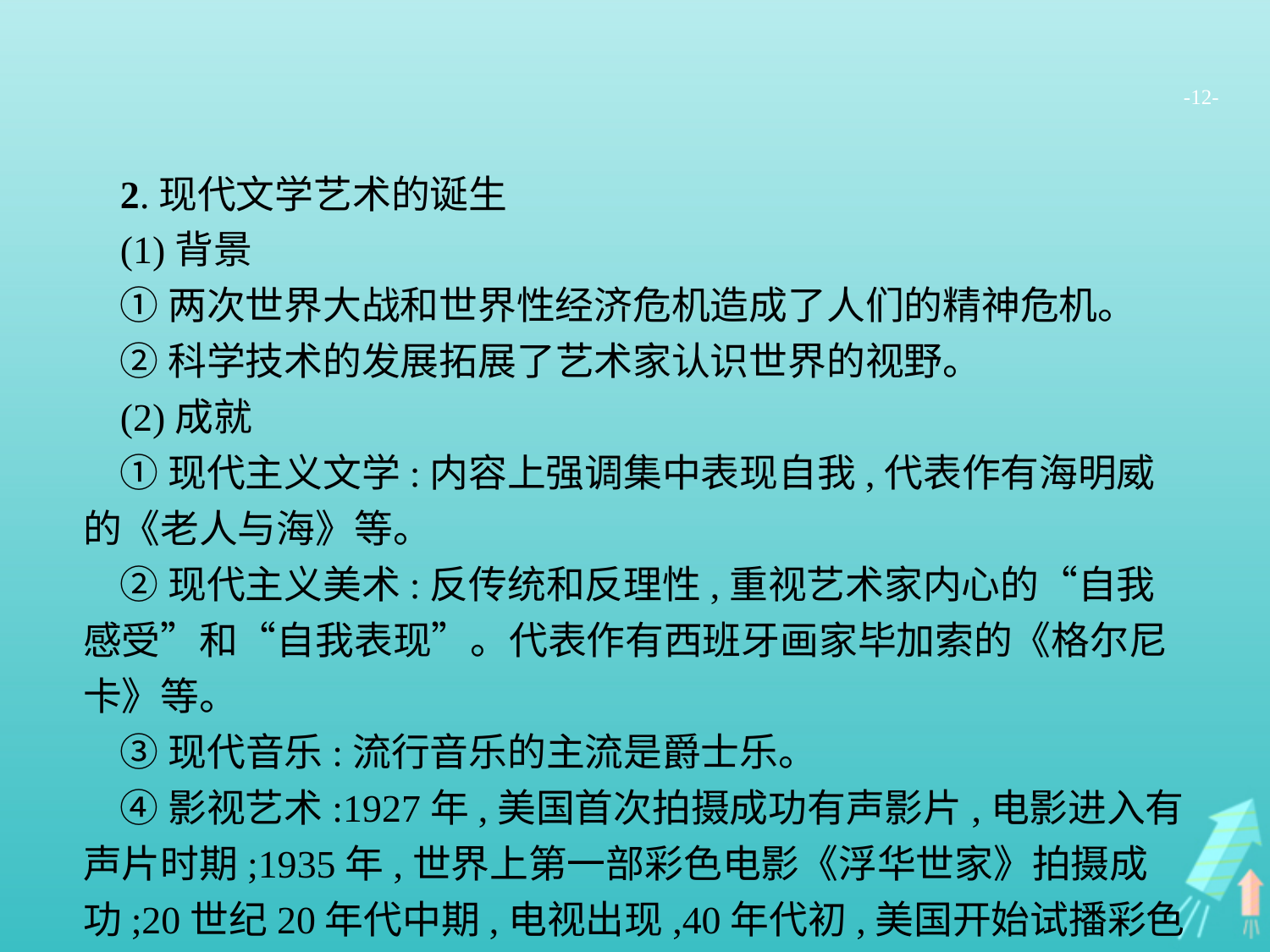

-12-
2.现代文学艺术的诞生
(1)背景
①两次世界大战和世界性经济危机造成了人们的精神危机。
②科学技术的发展拓展了艺术家认识世界的视野。
(2)成就
①现代主义文学:内容上强调集中表现自我,代表作有海明威的《老人与海》等。
②现代主义美术:反传统和反理性,重视艺术家内心的“自我感受”和“自我表现”。代表作有西班牙画家毕加索的《格尔尼卡》等。
③现代音乐:流行音乐的主流是爵士乐。
④影视艺术:1927年,美国首次拍摄成功有声影片,电影进入有声片时期;1935年,世界上第一部彩色电影《浮华世家》拍摄成功;20世纪20年代中期,电视出现,40年代初,美国开始试播彩色电视节目。